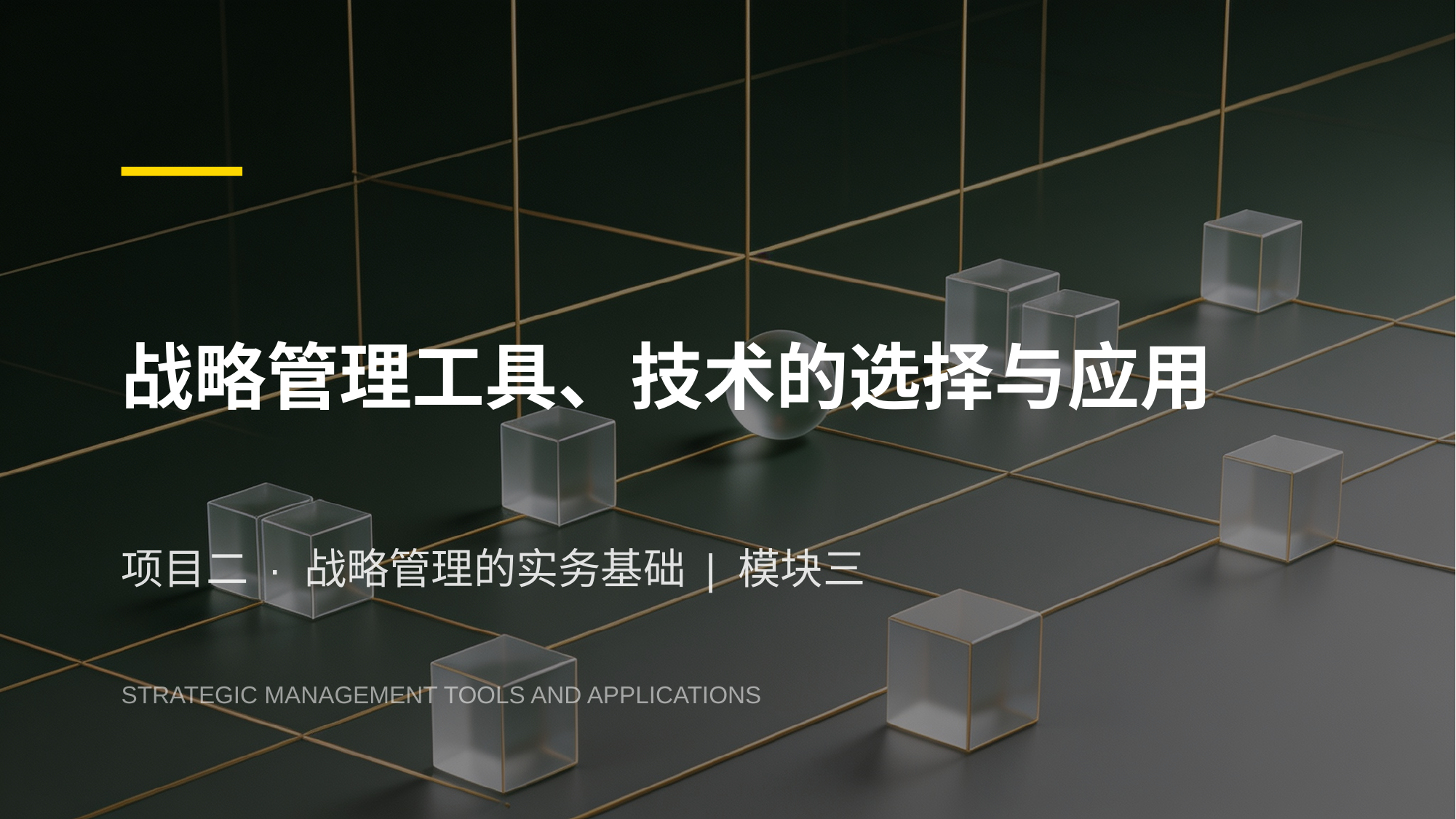

战略管理工具、技术的选择与应用
项目二 · 战略管理的实务基础 | 模块三
STRATEGIC MANAGEMENT TOOLS AND APPLICATIONS